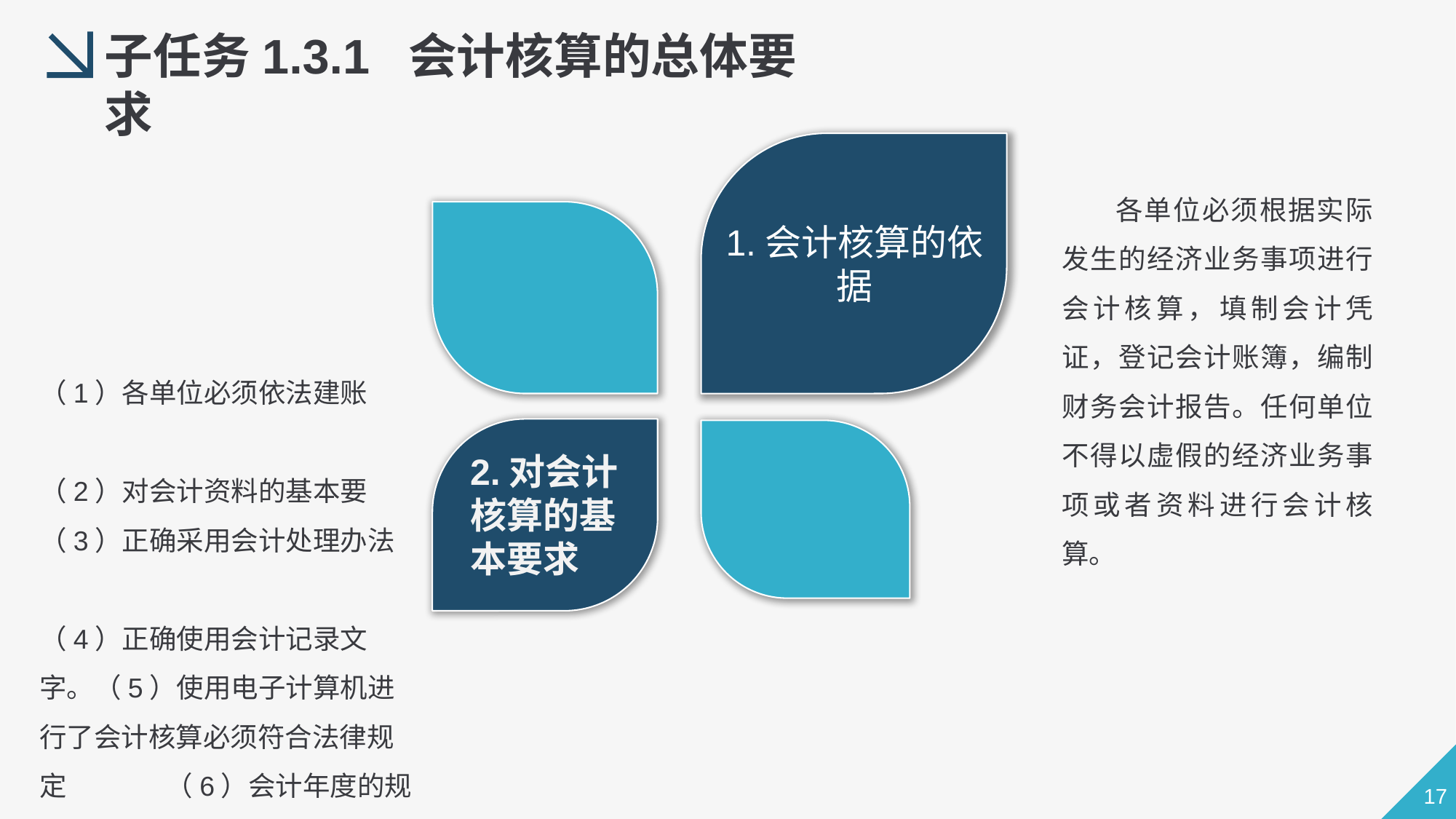

子任务1.3.1  会计核算的总体要求

      各单位必须根据实际发生的经济业务事项进行会计核算，填制会计凭证，登记会计账簿，编制财务会计报告。任何单位不得以虚假的经济业务事项或者资料进行会计核算。

1.会计核算的依据
（1）各单位必须依法建账                                                               （2）对会计资料的基本要
（3）正确采用会计处理办法                                                            （4）正确使用会计记录文字。（5）使用电子计算机进行了会计核算必须符合法律规定                （6）会计年度的规定。
（7）记账本位币的规定

2.对会计核算的基本要求